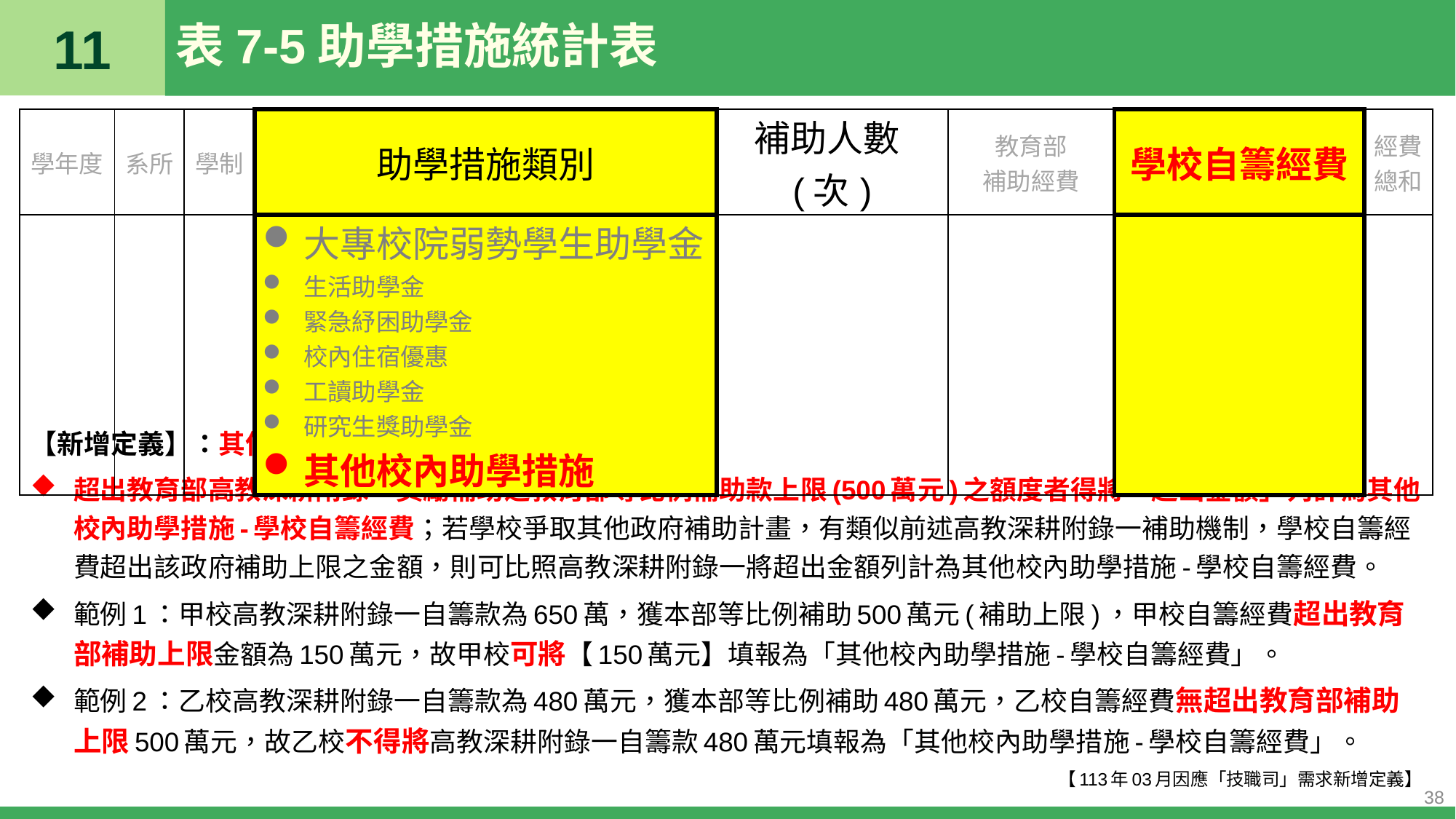

11
# 表7-5助學措施統計表
| 學年度 | 系所 | 學制 | 助學措施類別 | 補助人數(次) | 教育部 補助經費 | 學校自籌經費 | 經費總和 |
| --- | --- | --- | --- | --- | --- | --- | --- |
|  |  |  | 大專校院弱勢學生助學金 生活助學金 緊急紓困助學金 校內住宿優惠 工讀助學金 研究生獎助學金 其他校內助學措施 |  |  |  |  |
【新增定義】：其他校內助學措施-學校自籌經費
超出教育部高教深耕附錄一獎勵補助之教育部等比例補助款上限(500萬元)之額度者得將「超出金額」列計為其他校內助學措施-學校自籌經費；若學校爭取其他政府補助計畫，有類似前述高教深耕附錄一補助機制，學校自籌經費超出該政府補助上限之金額，則可比照高教深耕附錄一將超出金額列計為其他校內助學措施-學校自籌經費。
範例1：甲校高教深耕附錄一自籌款為650萬，獲本部等比例補助500萬元(補助上限)，甲校自籌經費超出教育部補助上限金額為150萬元，故甲校可將【150萬元】填報為「其他校內助學措施-學校自籌經費」。
範例2：乙校高教深耕附錄一自籌款為480萬元，獲本部等比例補助480萬元，乙校自籌經費無超出教育部補助上限500萬元，故乙校不得將高教深耕附錄一自籌款480萬元填報為「其他校內助學措施-學校自籌經費」。
【113年03月因應「技職司」需求新增定義】
38